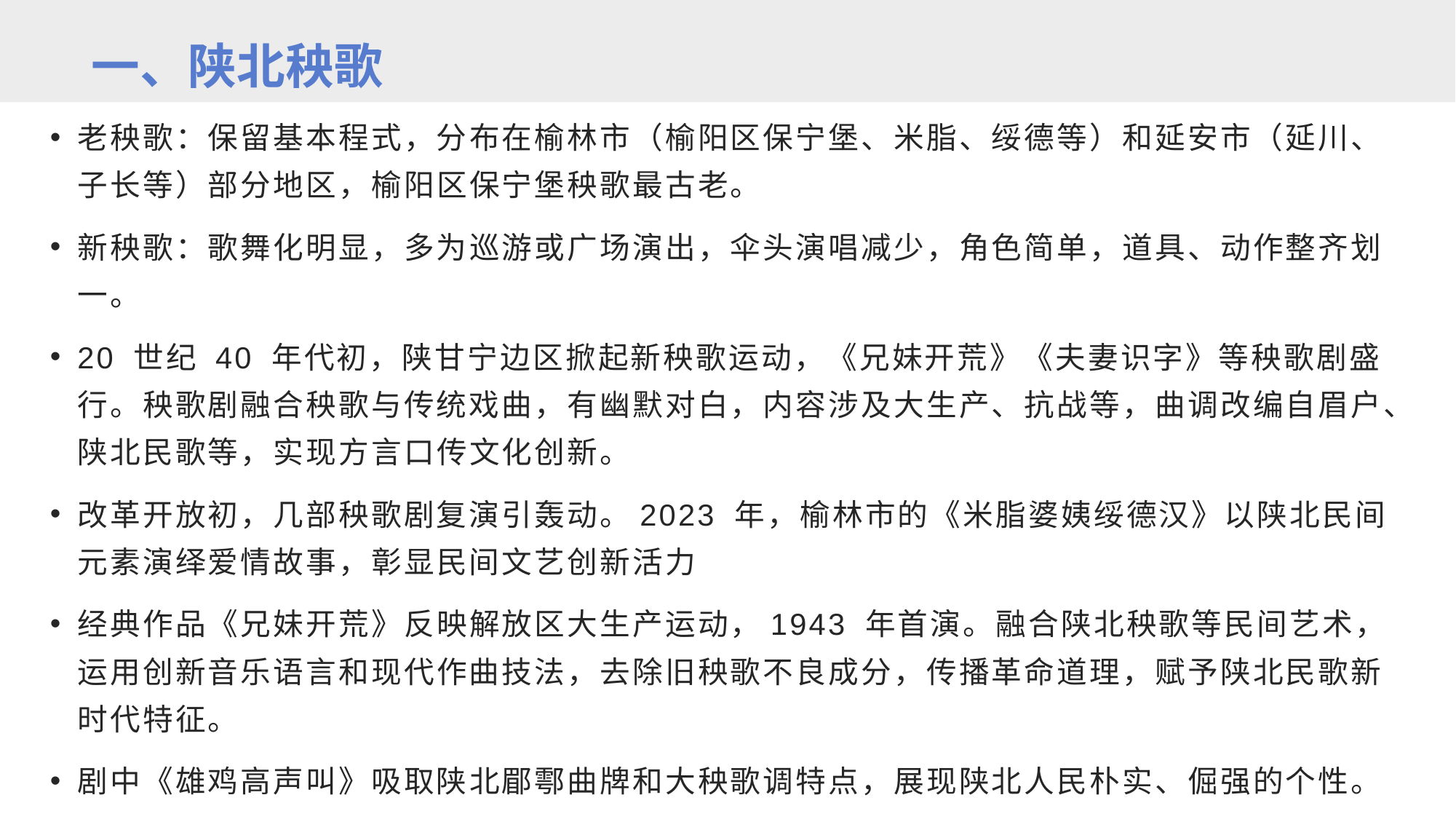

一、陕北秧歌
老秧歌：保留基本程式，分布在榆林市（榆阳区保宁堡、米脂、绥德等）和延安市（延川、子长等）部分地区，榆阳区保宁堡秧歌最古老。​
新秧歌：歌舞化明显，多为巡游或广场演出，伞头演唱减少，角色简单，道具、动作整齐划一。
20 世纪 40 年代初，陕甘宁边区掀起新秧歌运动，《兄妹开荒》《夫妻识字》等秧歌剧盛行。秧歌剧融合秧歌与传统戏曲，有幽默对白，内容涉及大生产、抗战等，曲调改编自眉户、陕北民歌等，实现方言口传文化创新。​
改革开放初，几部秧歌剧复演引轰动。2023 年，榆林市的《米脂婆姨绥德汉》以陕北民间元素演绎爱情故事，彰显民间文艺创新活力
经典作品《兄妹开荒》​反映解放区大生产运动，1943 年首演。融合陕北秧歌等民间艺术，运用创新音乐语言和现代作曲技法，去除旧秧歌不良成分，传播革命道理，赋予陕北民歌新时代特征。​
剧中《雄鸡高声叫》吸取陕北郿鄠曲牌和大秧歌调特点，展现陕北人民朴实、倔强的个性。​